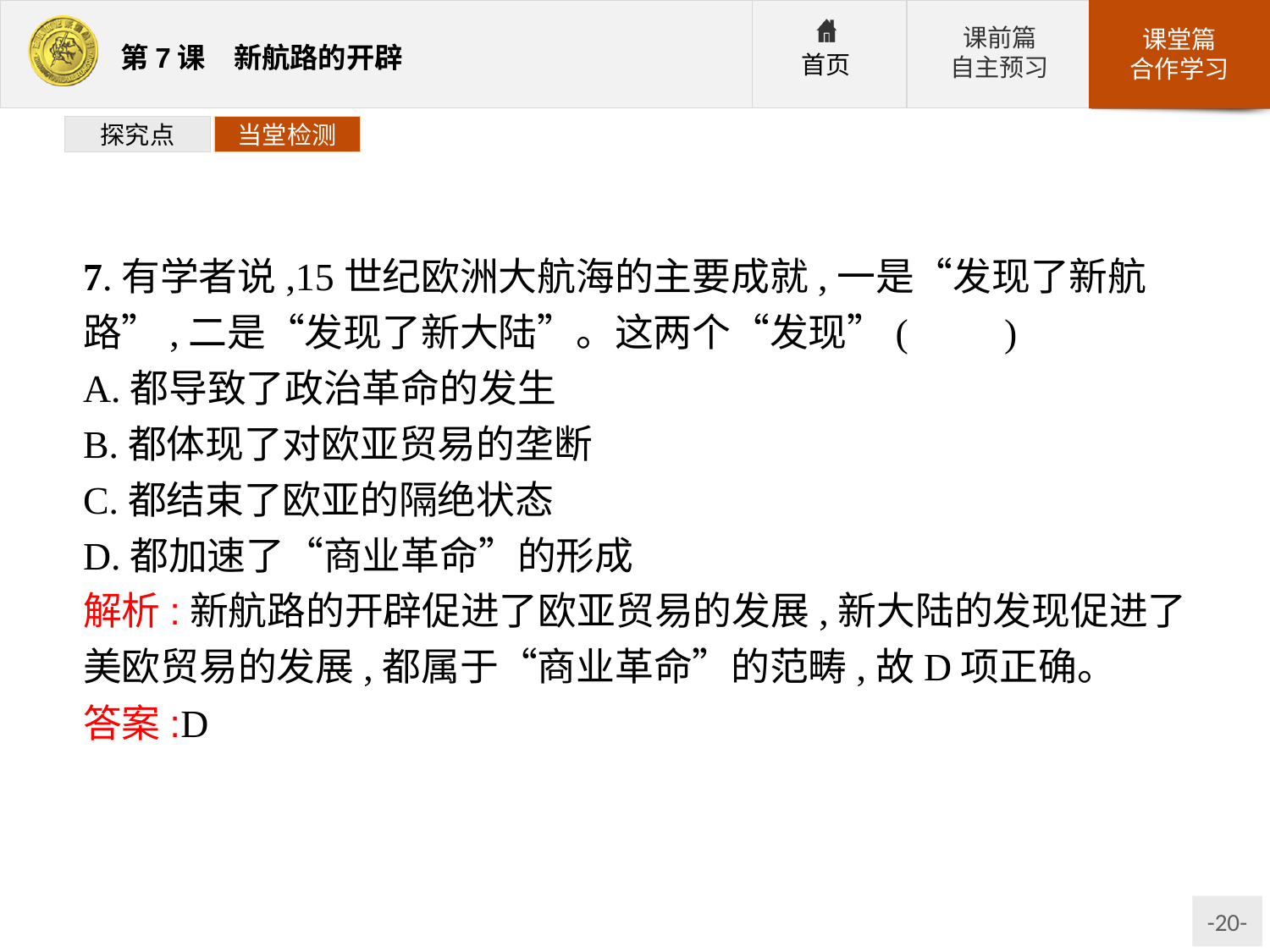

探究点
当堂检测
7.有学者说,15世纪欧洲大航海的主要成就,一是“发现了新航路”,二是“发现了新大陆”。这两个“发现”(　　)
A.都导致了政治革命的发生
B.都体现了对欧亚贸易的垄断
C.都结束了欧亚的隔绝状态
D.都加速了“商业革命”的形成
解析:新航路的开辟促进了欧亚贸易的发展,新大陆的发现促进了美欧贸易的发展,都属于“商业革命”的范畴,故D项正确。
答案:D